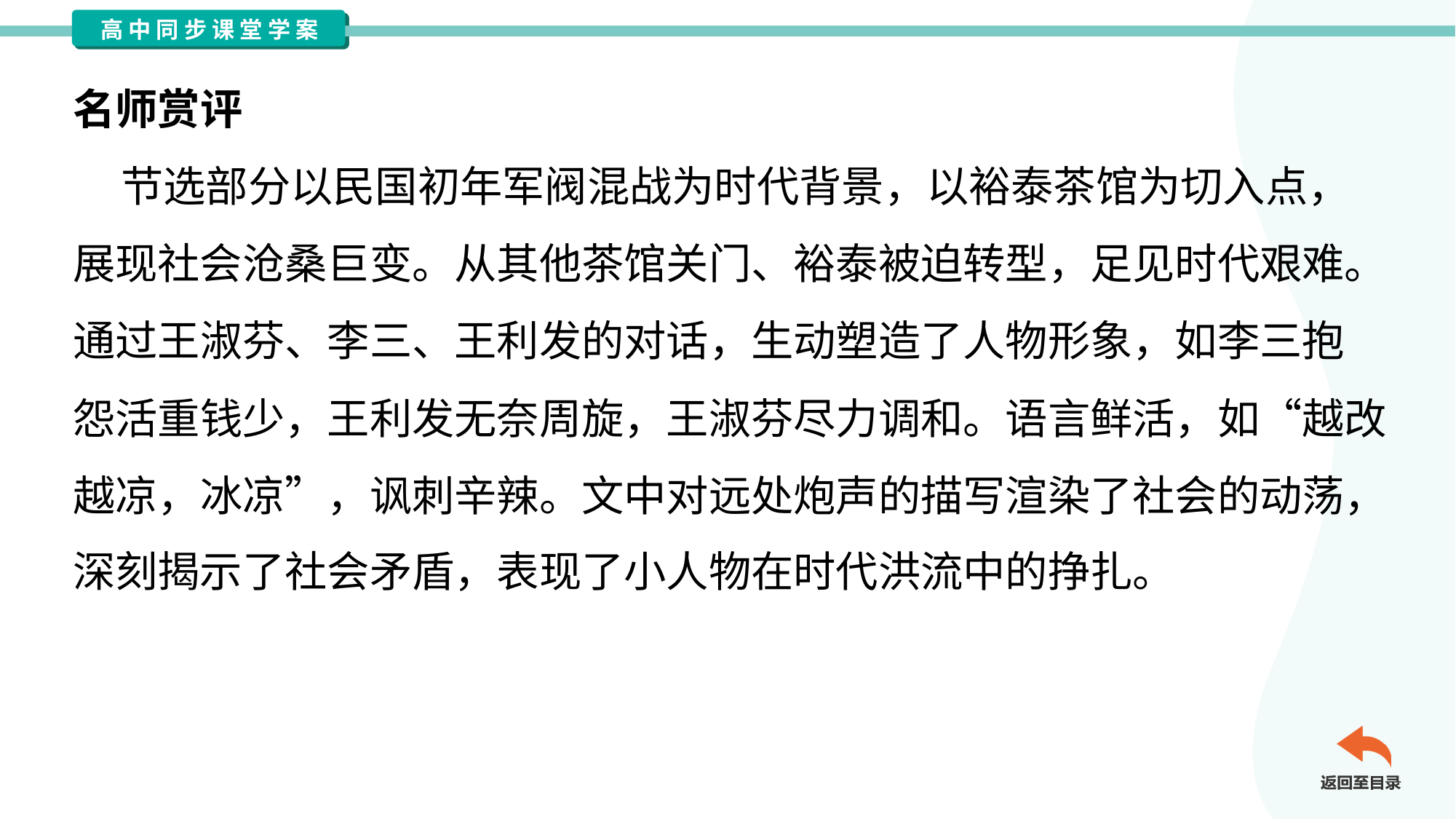

名师赏评
    节选部分以民国初年军阀混战为时代背景，以裕泰茶馆为切入点，
展现社会沧桑巨变。从其他茶馆关门、裕泰被迫转型，足见时代艰难。
通过王淑芬、李三、王利发的对话，生动塑造了人物形象，如李三抱
怨活重钱少，王利发无奈周旋，王淑芬尽力调和。语言鲜活，如“越改
越凉，冰凉”，讽刺辛辣。文中对远处炮声的描写渲染了社会的动荡，
深刻揭示了社会矛盾，表现了小人物在时代洪流中的挣扎。